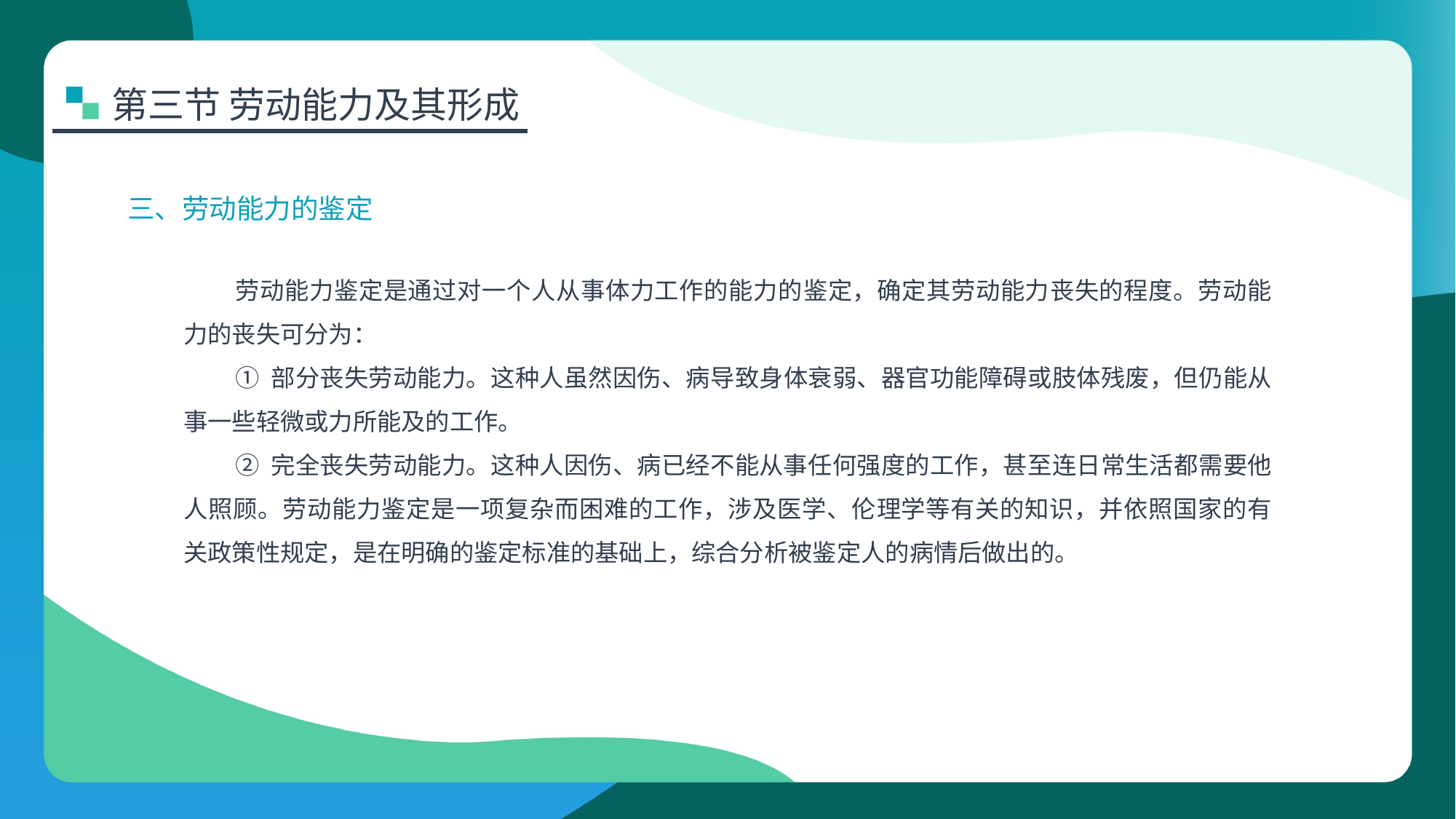

第三节 劳动能力及其形成

三、劳动能力的鉴定
劳动能力鉴定是通过对一个人从事体力工作的能力的鉴定，确定其劳动能力丧失的程度。劳动能力的丧失可分为：
① 部分丧失劳动能力。这种人虽然因伤、病导致身体衰弱、器官功能障碍或肢体残废，但仍能从事一些轻微或力所能及的工作。
② 完全丧失劳动能力。这种人因伤、病已经不能从事任何强度的工作，甚至连日常生活都需要他人照顾。劳动能力鉴定是一项复杂而困难的工作，涉及医学、伦理学等有关的知识，并依照国家的有关政策性规定，是在明确的鉴定标准的基础上，综合分析被鉴定人的病情后做出的。